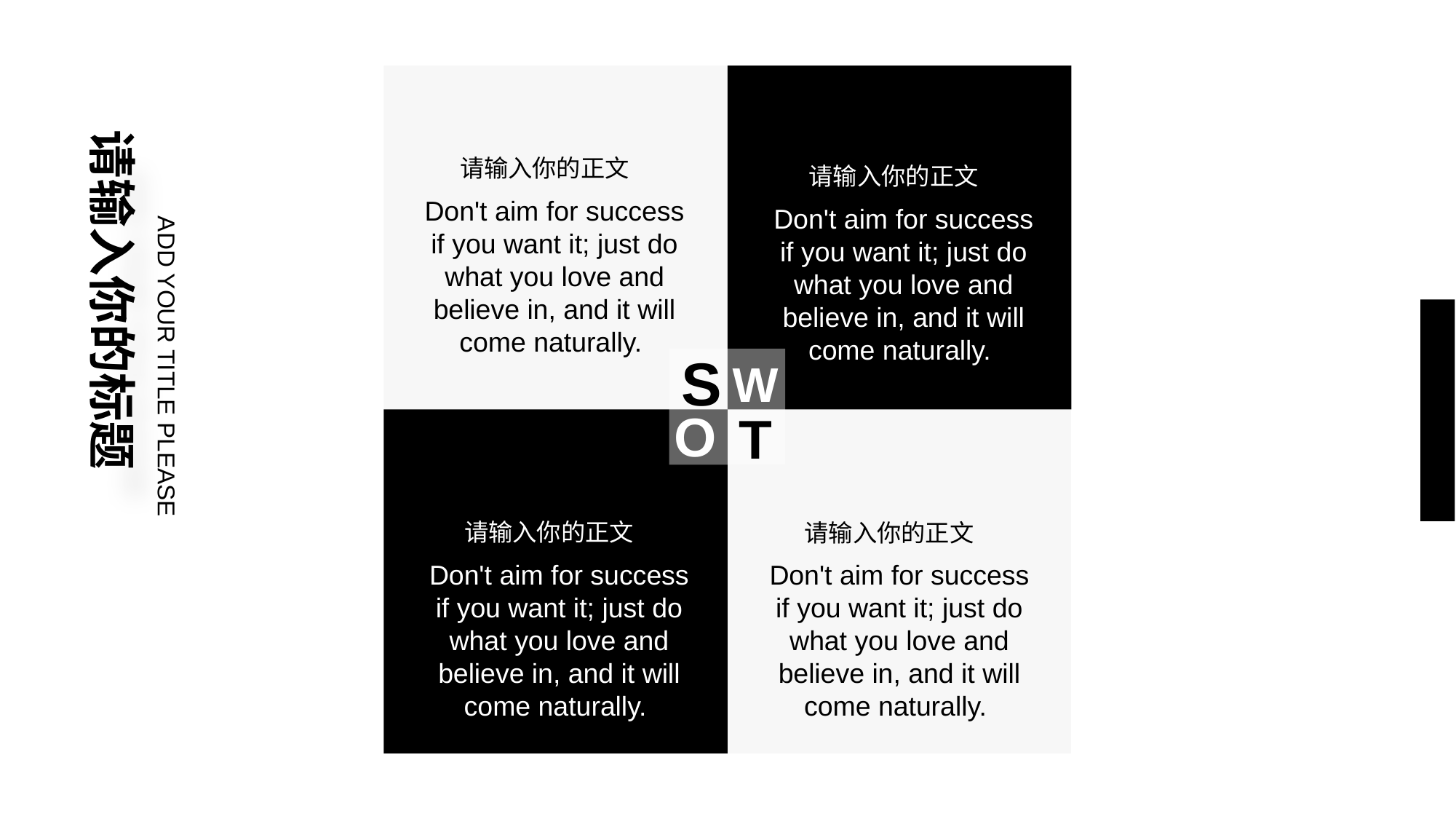

请输入你的正文
Don't aim for success if you want it; just do what you love and believe in, and it will come naturally.

请输入你的正文
Don't aim for success if you want it; just do what you love and believe in, and it will come naturally.
请输入你的标题
ADD YOUR TITLE PLEASE

S
W

O
T

请输入你的正文
Don't aim for success if you want it; just do what you love and believe in, and it will come naturally.

请输入你的正文
Don't aim for success if you want it; just do what you love and believe in, and it will come naturally.